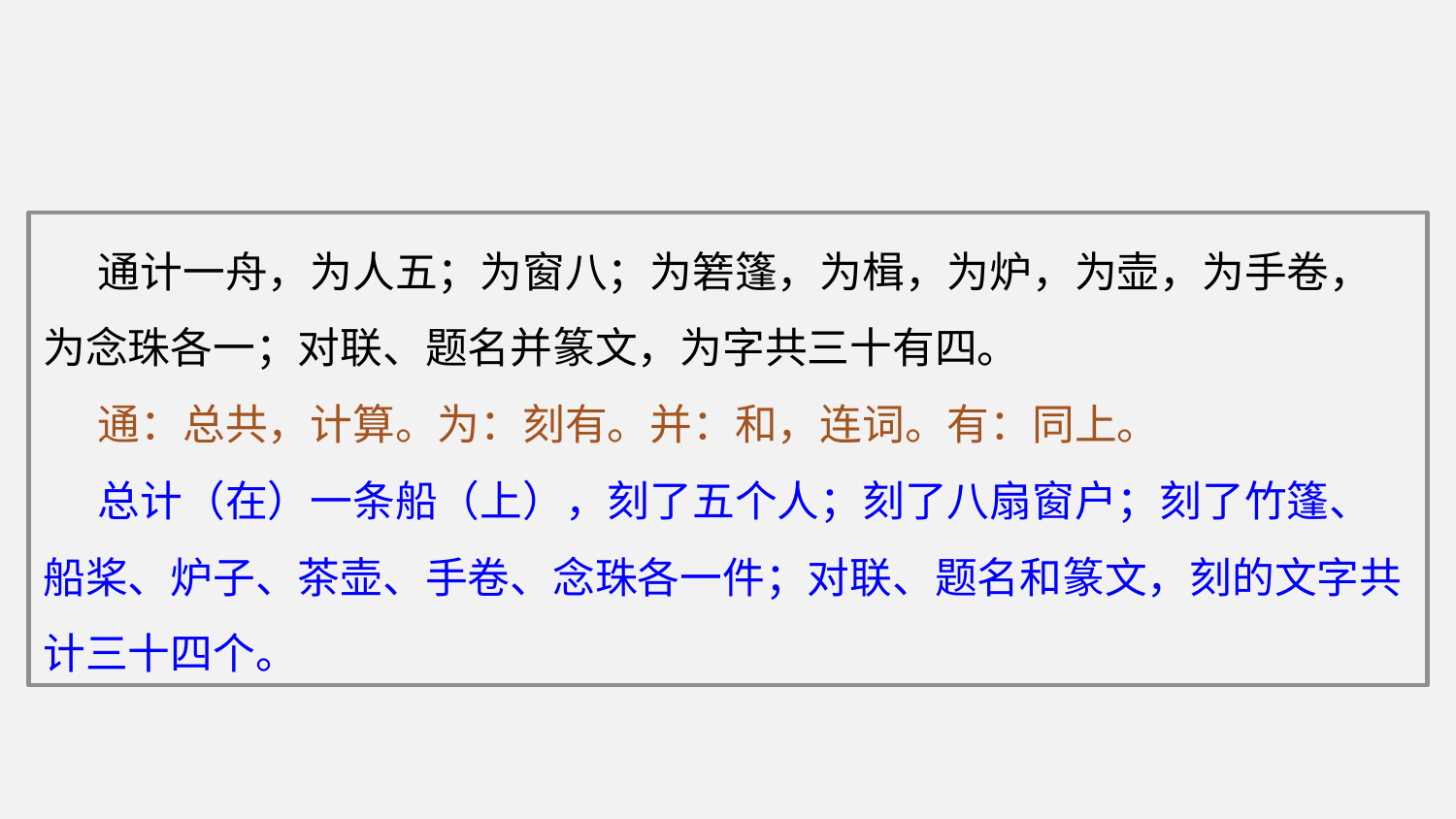

通计一舟，为人五；为窗八；为箬篷，为楫，为炉，为壶，为手卷，为念珠各一；对联、题名并篆文，为字共三十有四。
通：总共，计算。为：刻有。并：和，连词。有：同上。
总计（在）一条船（上），刻了五个人；刻了八扇窗户；刻了竹篷、船桨、炉子、茶壶、手卷、念珠各一件；对联、题名和篆文，刻的文字共计三十四个。